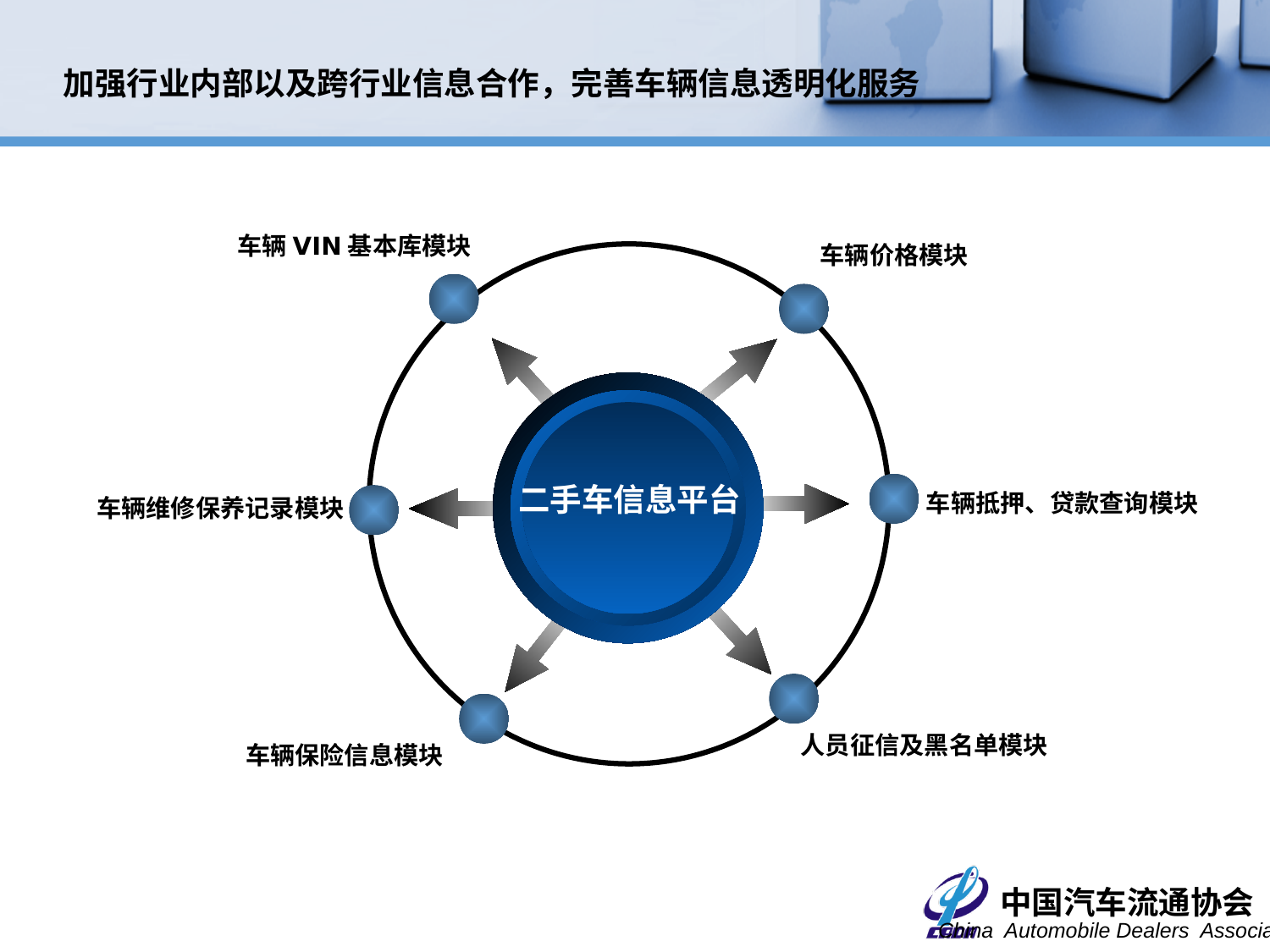

加强行业内部以及跨行业信息合作，完善车辆信息透明化服务
车辆VIN基本库模块
车辆价格模块

二手车信息平台

车辆抵押、贷款查询模块

车辆维修保养记录模块

人员征信及黑名单模块
车辆保险信息模块